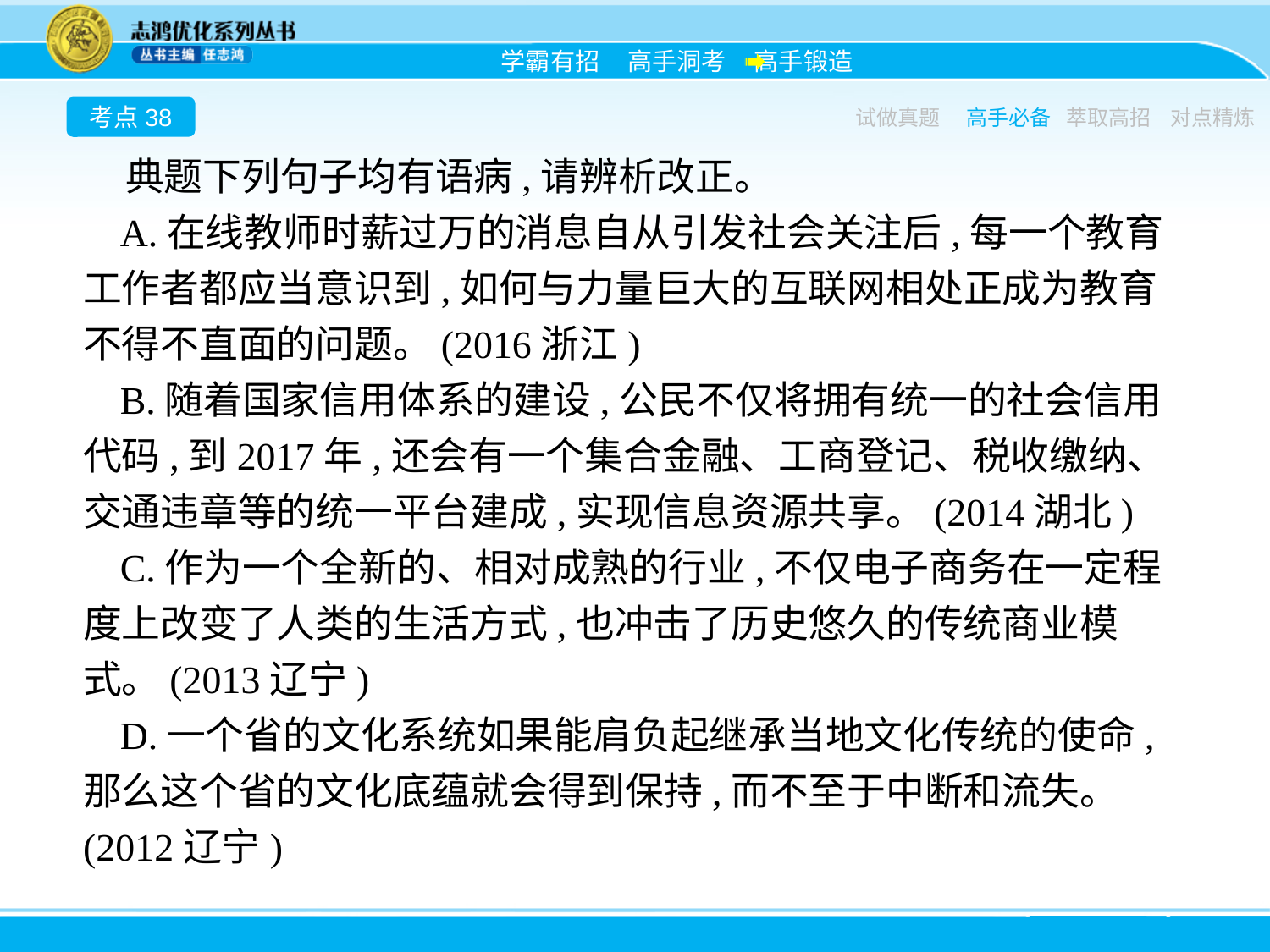

考点38
试做真题
高手必备
萃取高招
对点精炼
典题下列句子均有语病,请辨析改正。
A.在线教师时薪过万的消息自从引发社会关注后,每一个教育工作者都应当意识到,如何与力量巨大的互联网相处正成为教育不得不直面的问题。(2016浙江)
B.随着国家信用体系的建设,公民不仅将拥有统一的社会信用代码,到2017年,还会有一个集合金融、工商登记、税收缴纳、交通违章等的统一平台建成,实现信息资源共享。(2014湖北)
C.作为一个全新的、相对成熟的行业,不仅电子商务在一定程度上改变了人类的生活方式,也冲击了历史悠久的传统商业模式。(2013辽宁)
D.一个省的文化系统如果能肩负起继承当地文化传统的使命,那么这个省的文化底蕴就会得到保持,而不至于中断和流失。(2012辽宁)